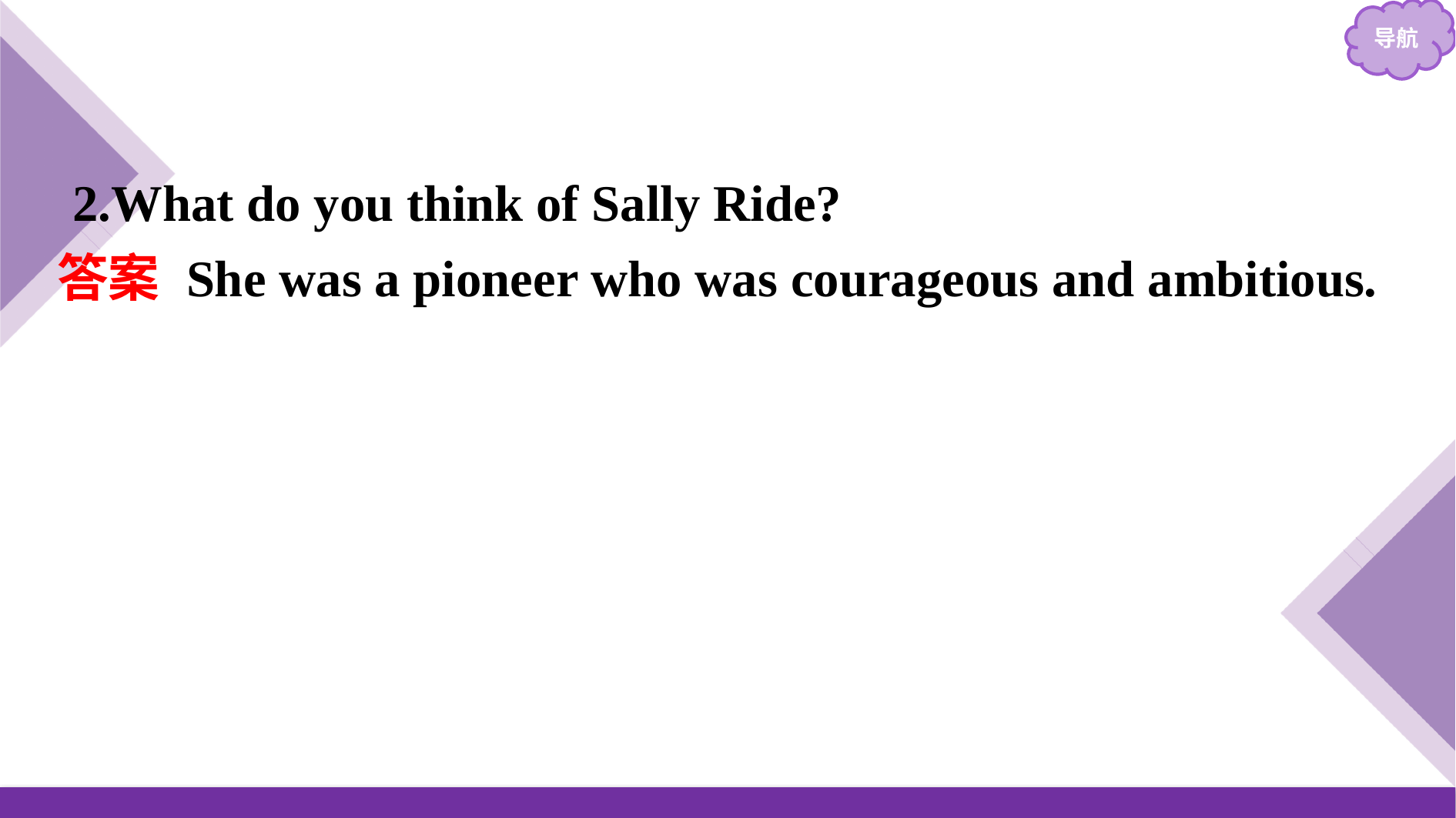

2.What do you think of Sally Ride?
答案 She was a pioneer who was courageous and ambitious.